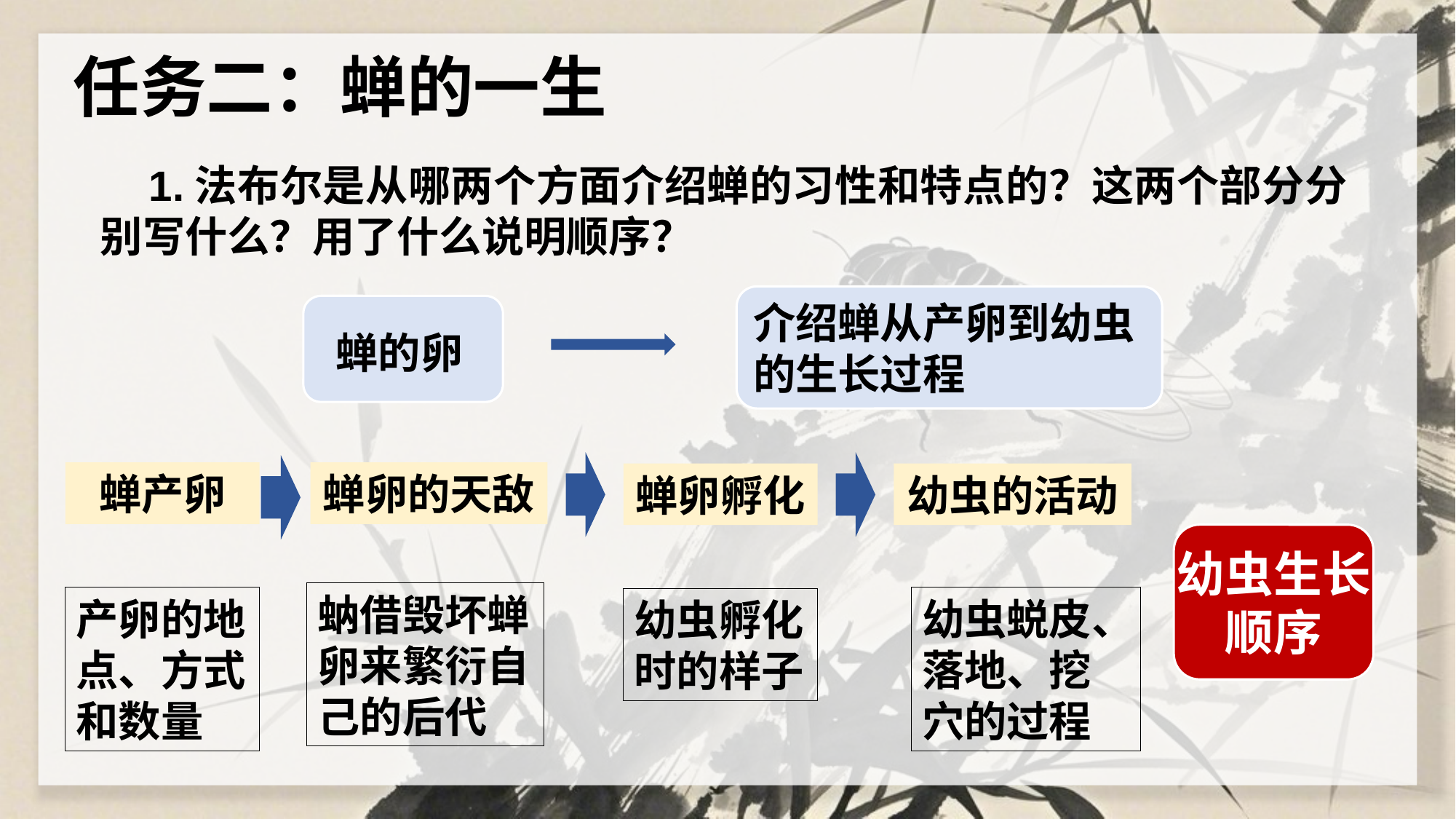

任务二：蝉的一生
    1.法布尔是从哪两个方面介绍蝉的习性和特点的？这两个部分分别写什么？用了什么说明顺序？
介绍蝉从产卵到幼虫的生长过程

蝉的卵

蝉产卵
蝉卵的天敌
蝉卵孵化
幼虫的活动

幼虫生长顺序
蚋借毁坏蝉卵来繁衍自己的后代
幼虫蜕皮、落地、挖穴的过程
产卵的地点、方式和数量
幼虫孵化时的样子